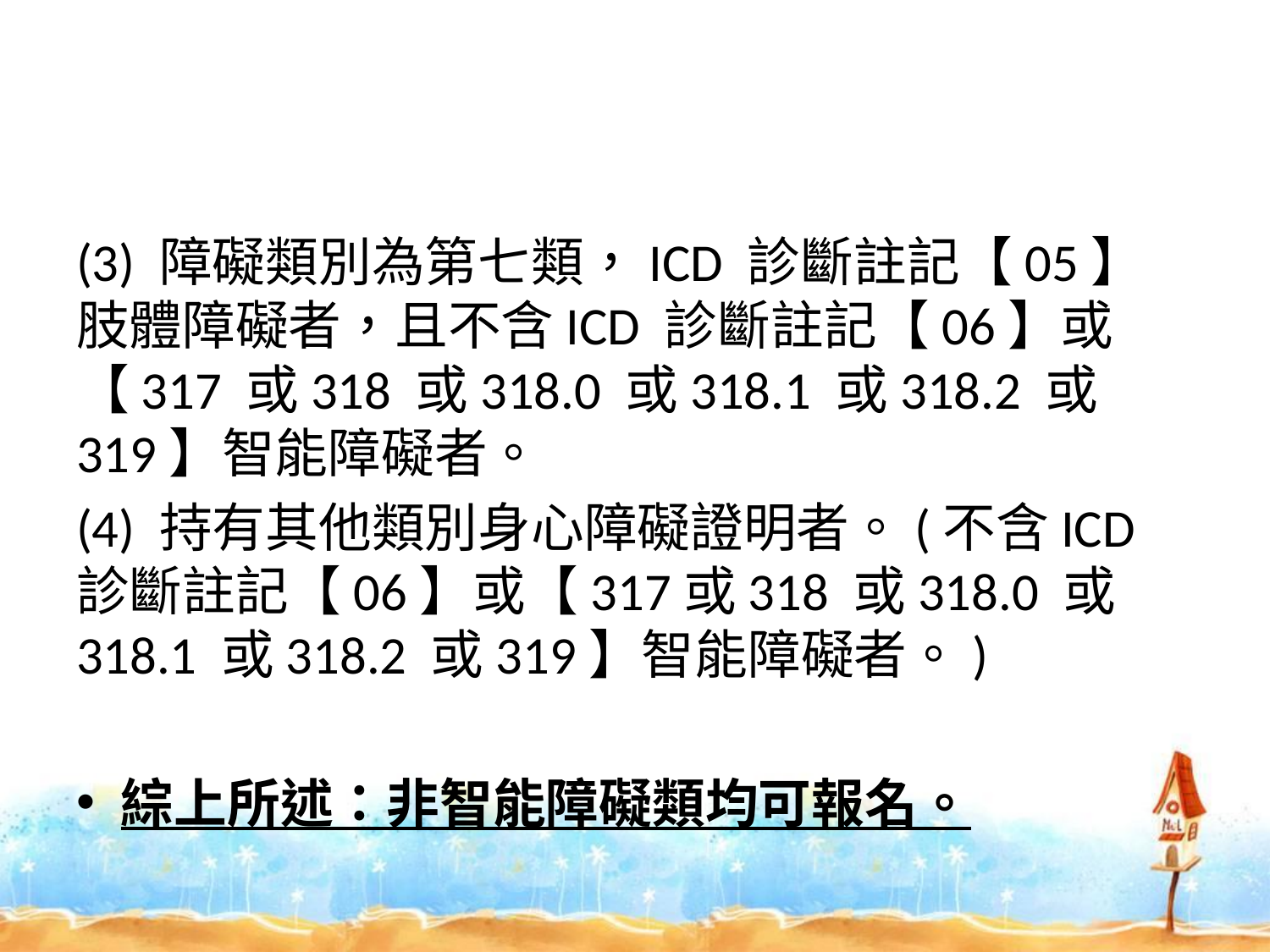

#
(3) 障礙類別為第七類，ICD 診斷註記【05】肢體障礙者，且不含ICD 診斷註記【06】或【317 或318 或318.0 或318.1 或318.2 或319】智能障礙者。
(4) 持有其他類別身心障礙證明者。(不含ICD 診斷註記【06】或【317或318 或318.0 或318.1 或318.2 或319】智能障礙者。)

綜上所述：非智能障礙類均可報名。